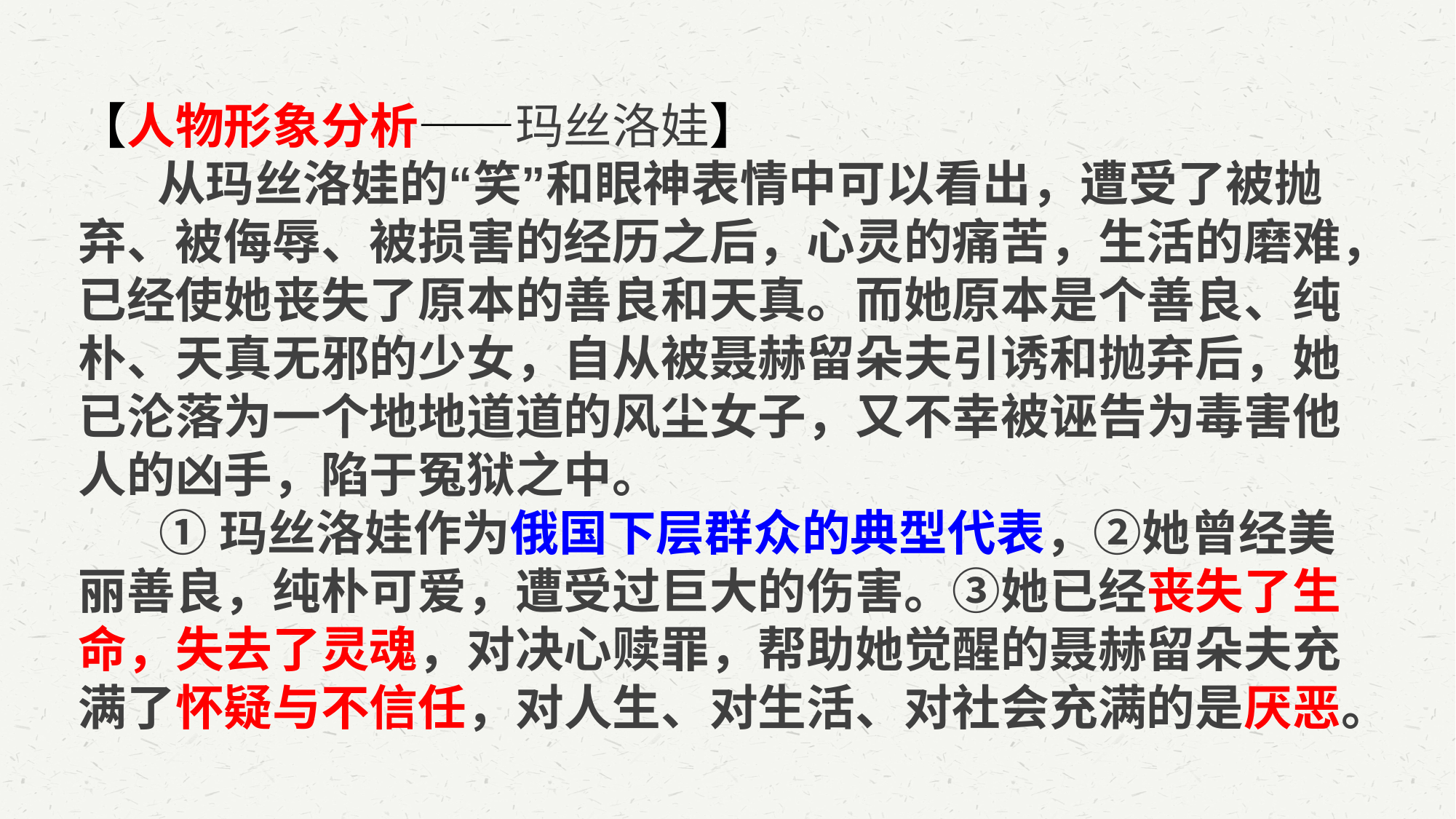

【人物形象分析——玛丝洛娃】
     从玛丝洛娃的“笑”和眼神表情中可以看出，遭受了被抛弃、被侮辱、被损害的经历之后，心灵的痛苦，生活的磨难，已经使她丧失了原本的善良和天真。而她原本是个善良、纯朴、天真无邪的少女，自从被聂赫留朵夫引诱和抛弃后，她已沦落为一个地地道道的风尘女子，又不幸被诬告为毒害他人的凶手，陷于冤狱之中。
      ①玛丝洛娃作为俄国下层群众的典型代表，②她曾经美丽善良，纯朴可爱，遭受过巨大的伤害。③她已经丧失了生命，失去了灵魂，对决心赎罪，帮助她觉醒的聂赫留朵夫充满了怀疑与不信任，对人生、对生活、对社会充满的是厌恶。